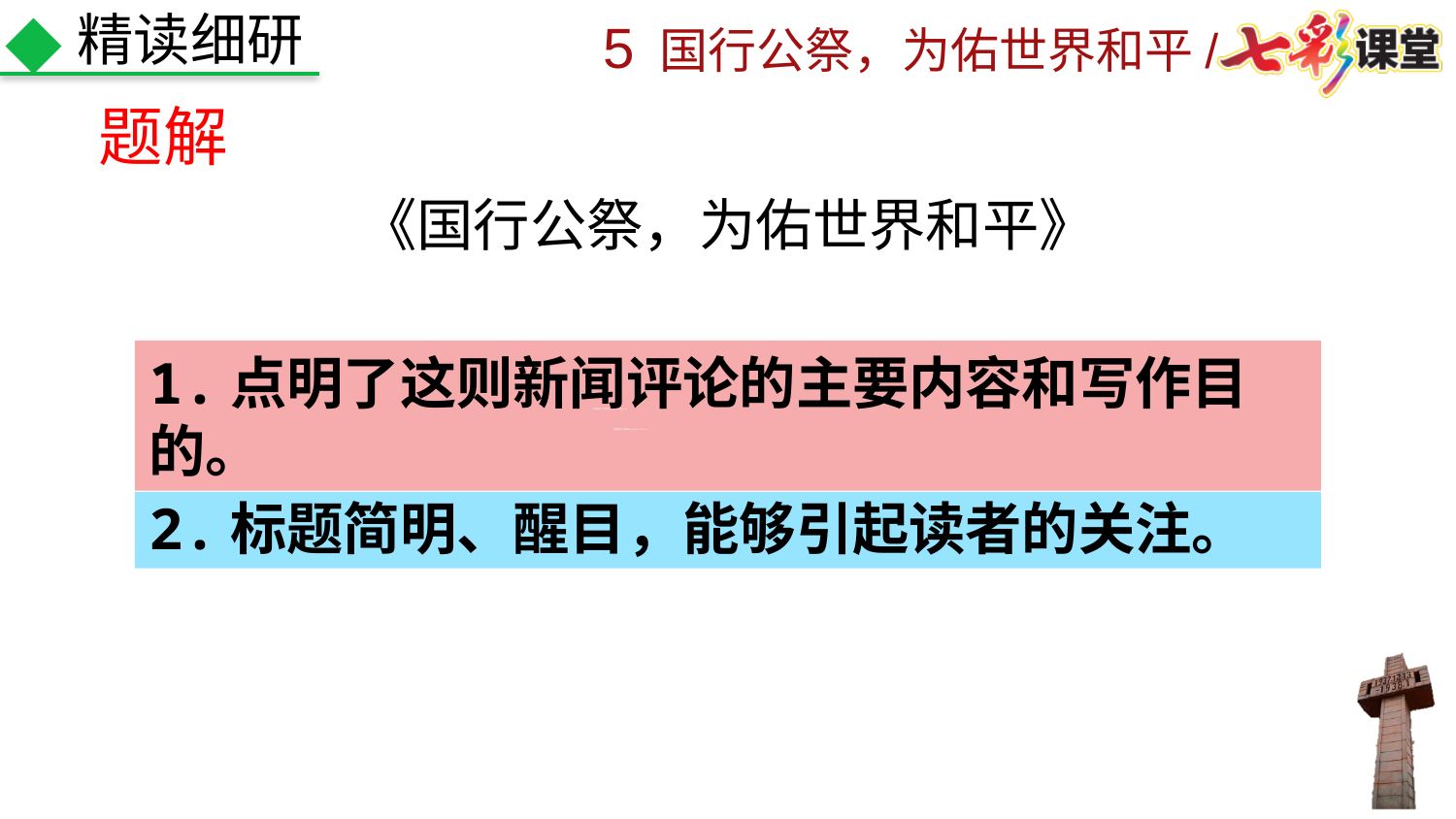

精读细研

题解
《国行公祭，为佑世界和平》
1.点明了这则新闻评论的主要内容和写作目的。
绿色圃中小学教育http://www.LSPJY.com
绿色圃中小学教育http://www.LSPJY.com
2.标题简明、醒目，能够引起读者的关注。